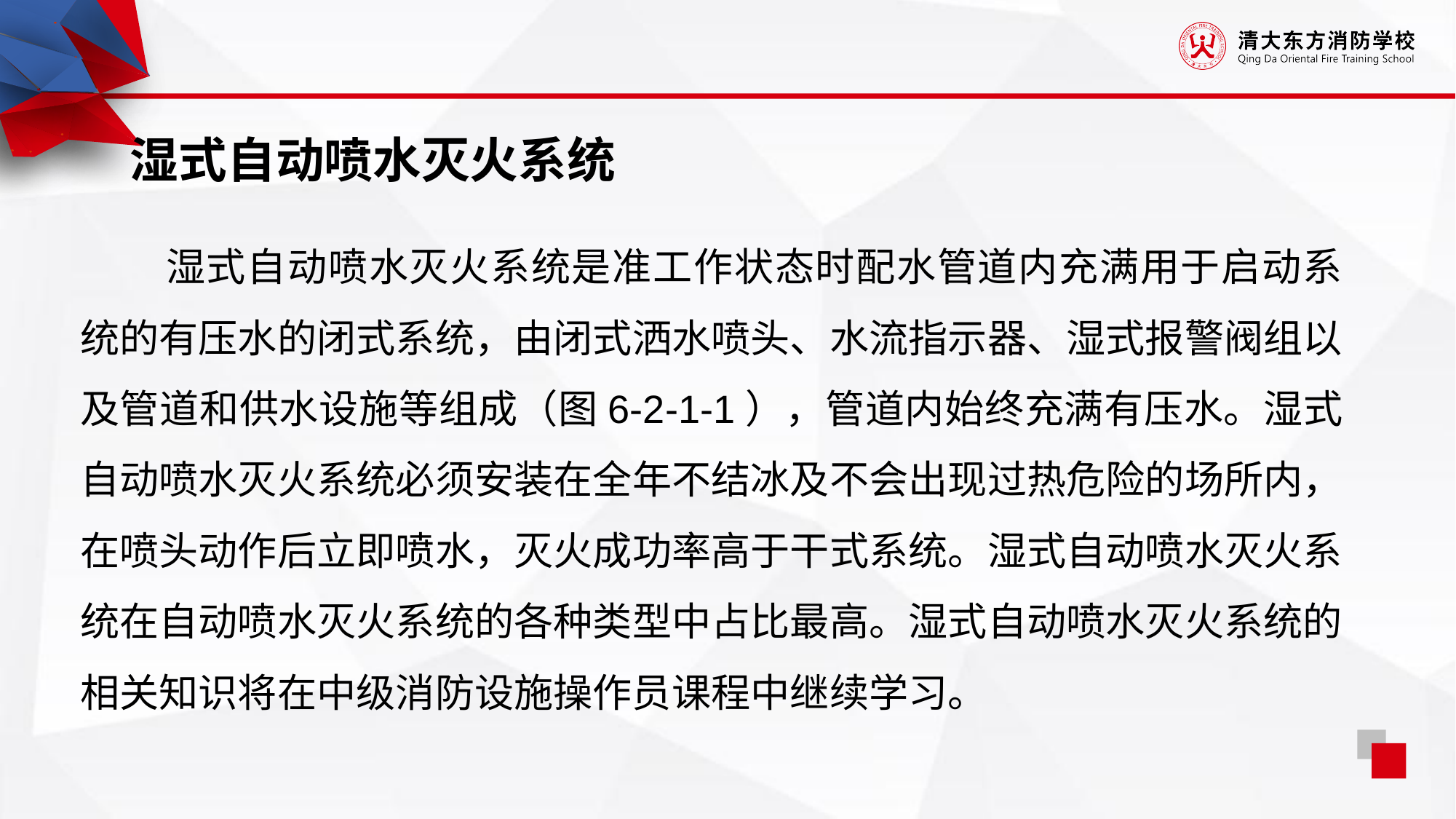

湿式自动喷水灭火系统
湿式自动喷水灭火系统是准工作状态时配水管道内充满用于启动系统的有压水的闭式系统，由闭式洒水喷头、水流指示器、湿式报警阀组以及管道和供水设施等组成（图6-2-1-1），管道内始终充满有压水。湿式自动喷水灭火系统必须安装在全年不结冰及不会出现过热危险的场所内，在喷头动作后立即喷水，灭火成功率高于干式系统。湿式自动喷水灭火系统在自动喷水灭火系统的各种类型中占比最高。湿式自动喷水灭火系统的相关知识将在中级消防设施操作员课程中继续学习。